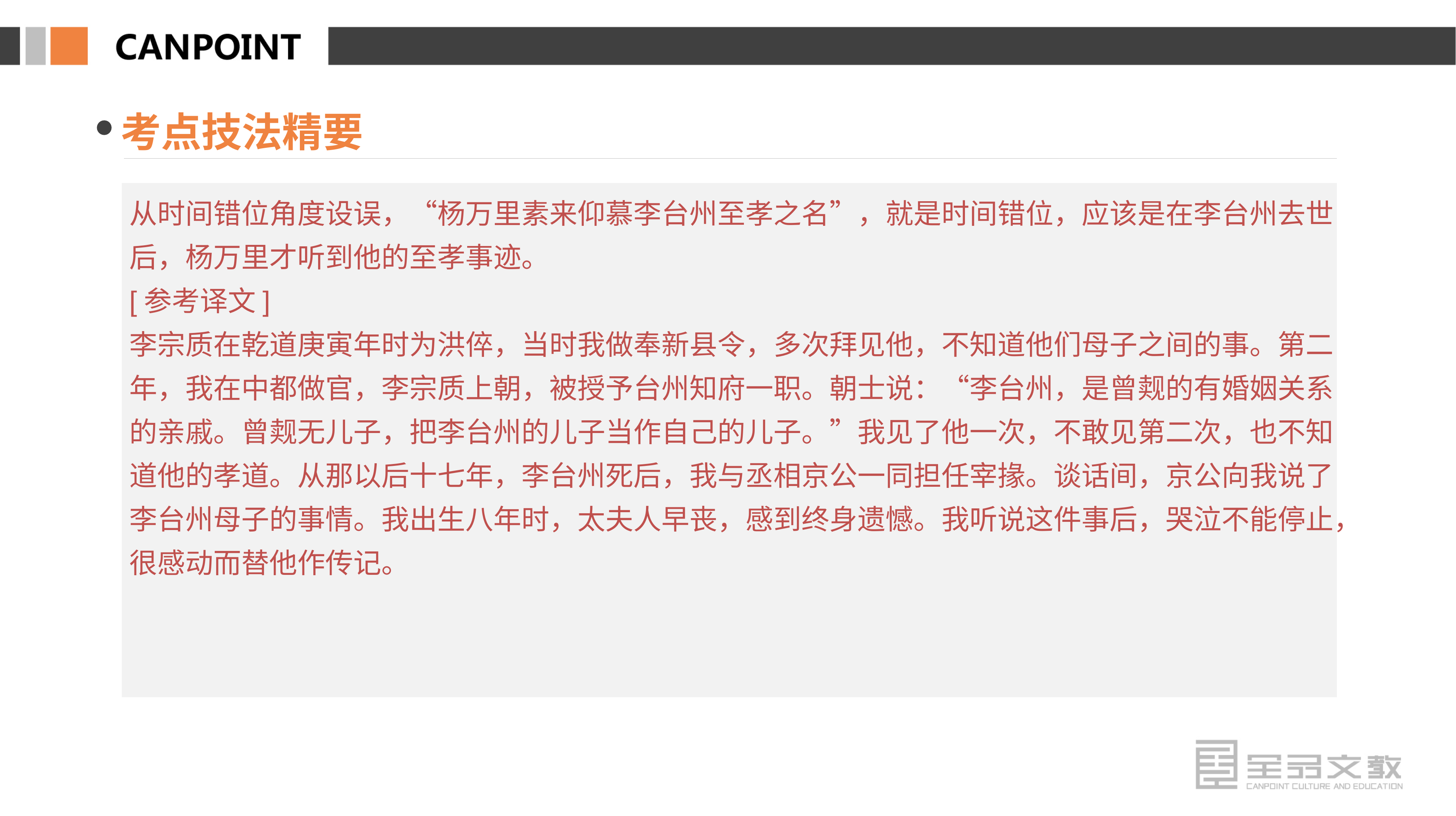

考点技法精要

从时间错位角度设误，“杨万里素来仰慕李台州至孝之名”，就是时间错位，应该是在李台州去世后，杨万里才听到他的至孝事迹。
[参考译文]
李宗质在乾道庚寅年时为洪倅，当时我做奉新县令，多次拜见他，不知道他们母子之间的事。第二年，我在中都做官，李宗质上朝，被授予台州知府一职。朝士说：“李台州，是曾觌的有婚姻关系的亲戚。曾觌无儿子，把李台州的儿子当作自己的儿子。”我见了他一次，不敢见第二次，也不知道他的孝道。从那以后十七年，李台州死后，我与丞相京公一同担任宰掾。谈话间，京公向我说了李台州母子的事情。我出生八年时，太夫人早丧，感到终身遗憾。我听说这件事后，哭泣不能停止，很感动而替他作传记。